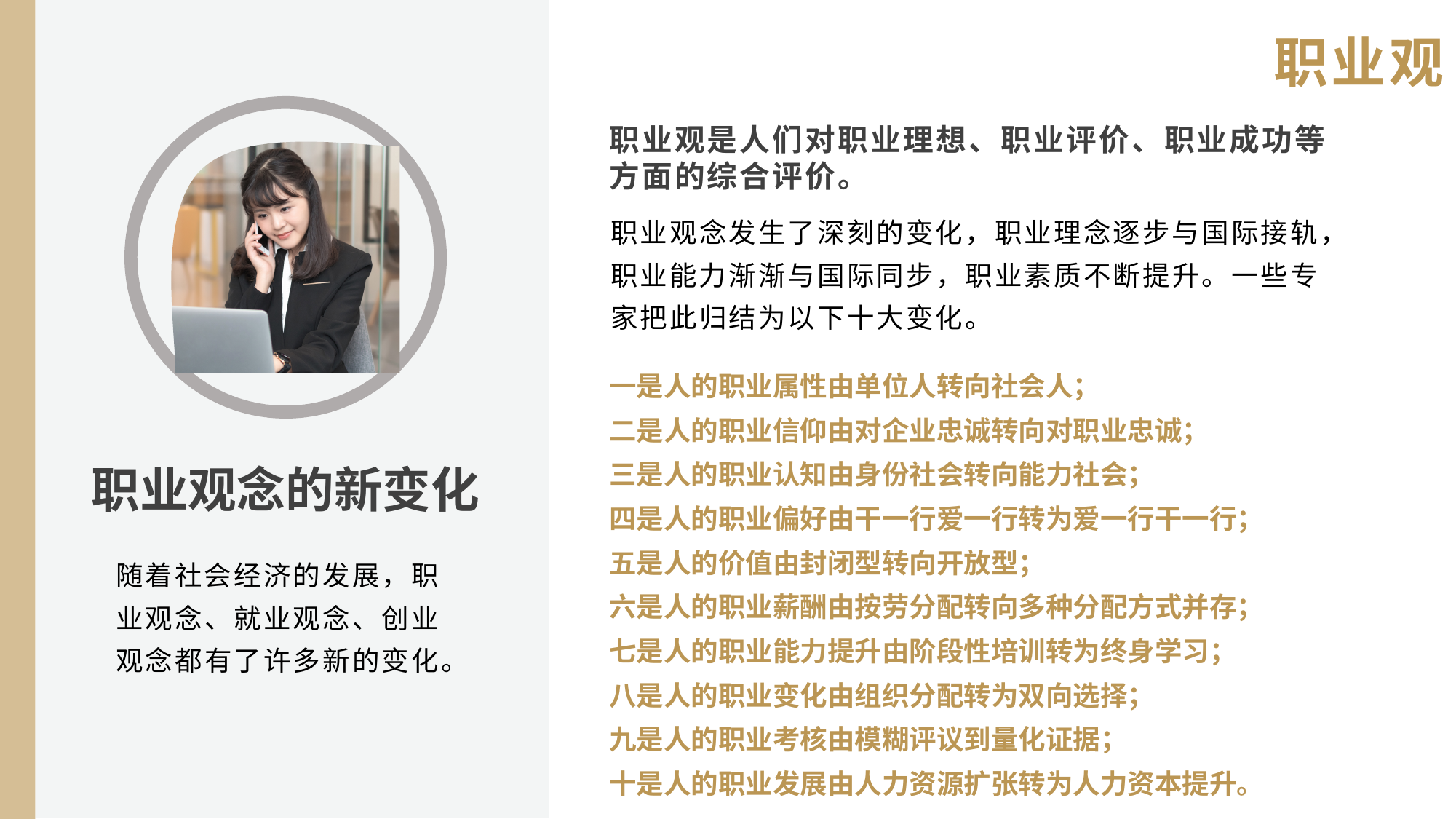

职业观

职业观是人们对职业理想、职业评价、职业成功等方面的综合评价。

职业观念发生了深刻的变化，职业理念逐步与国际接轨，职业能力渐渐与国际同步，职业素质不断提升。一些专家把此归结为以下十大变化。
一是人的职业属性由单位人转向社会人；
二是人的职业信仰由对企业忠诚转向对职业忠诚；
三是人的职业认知由身份社会转向能力社会；
四是人的职业偏好由干一行爱一行转为爱一行干一行；
五是人的价值由封闭型转向开放型；
六是人的职业薪酬由按劳分配转向多种分配方式并存；
七是人的职业能力提升由阶段性培训转为终身学习；
八是人的职业变化由组织分配转为双向选择；
九是人的职业考核由模糊评议到量化证据；
十是人的职业发展由人力资源扩张转为人力资本提升。
职业观念的新变化
随着社会经济的发展，职业观念、就业观念、创业观念都有了许多新的变化。